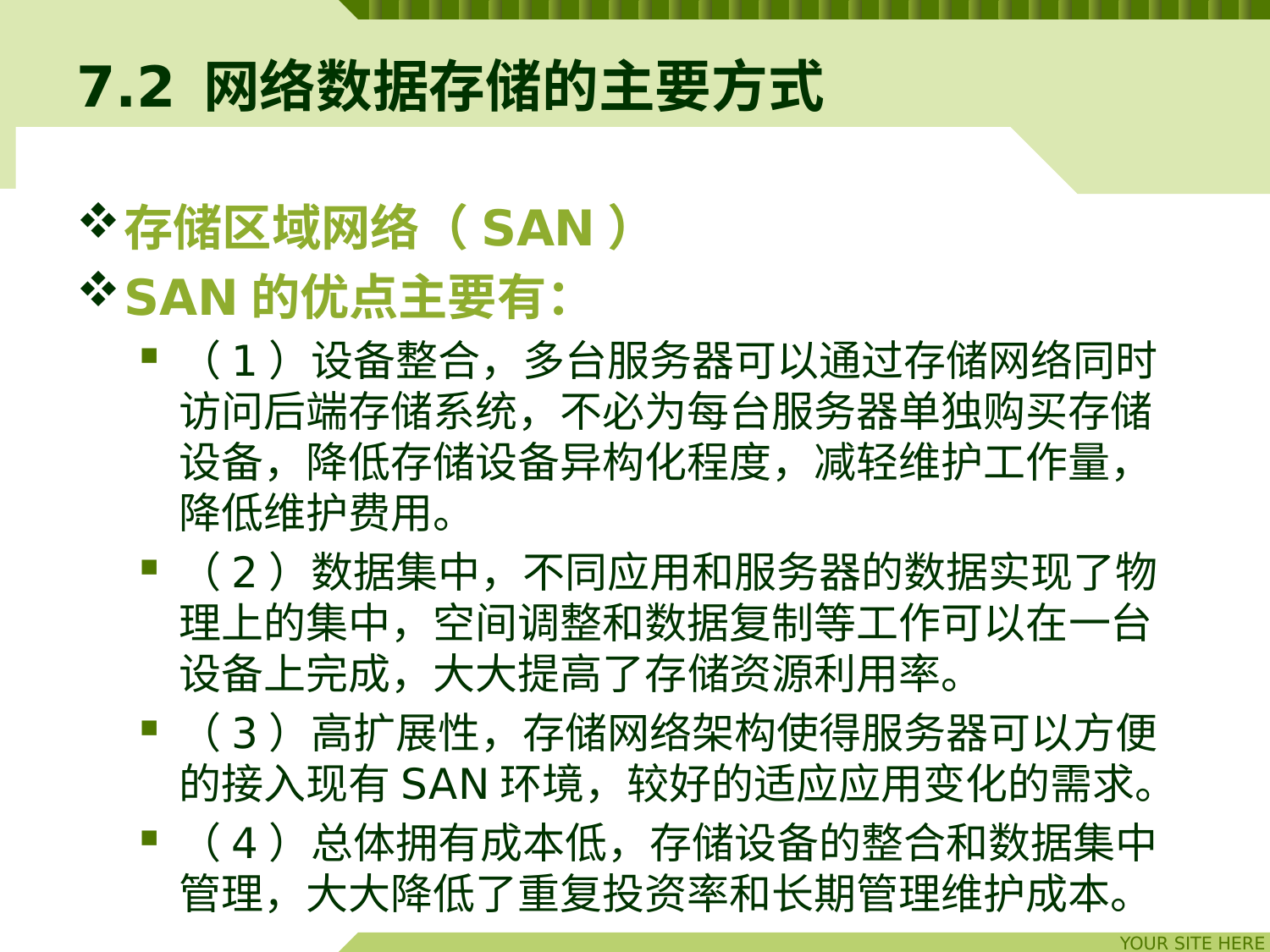

# 7.2	网络数据存储的主要方式
存储区域网络（SAN）
SAN的优点主要有：
（1）设备整合，多台服务器可以通过存储网络同时访问后端存储系统，不必为每台服务器单独购买存储设备，降低存储设备异构化程度，减轻维护工作量，降低维护费用。
（2）数据集中，不同应用和服务器的数据实现了物理上的集中，空间调整和数据复制等工作可以在一台设备上完成，大大提高了存储资源利用率。
（3）高扩展性，存储网络架构使得服务器可以方便的接入现有SAN环境，较好的适应应用变化的需求。
（4）总体拥有成本低，存储设备的整合和数据集中管理，大大降低了重复投资率和长期管理维护成本。